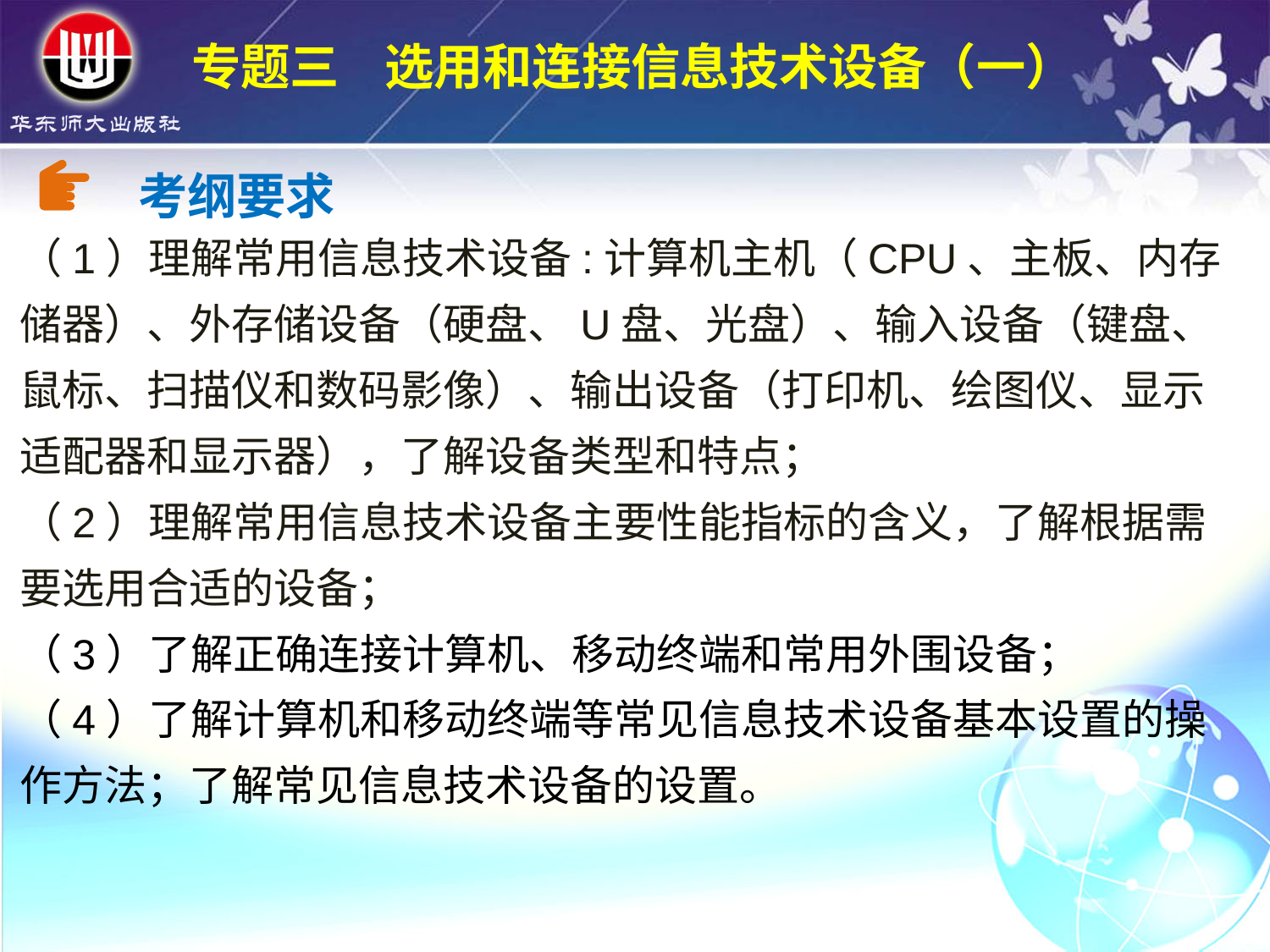

专题三    选用和连接信息技术设备（一）

（1）理解常用信息技术设备:计算机主机（CPU、主板、内存储器）、外存储设备（硬盘、U盘、光盘）、输入设备（键盘、鼠标、扫描仪和数码影像）、输出设备（打印机、绘图仪、显示适配器和显示器），了解设备类型和特点；
（2）理解常用信息技术设备主要性能指标的含义，了解根据需要选用合适的设备；
（3）了解正确连接计算机、移动终端和常用外围设备；
（4）了解计算机和移动终端等常见信息技术设备基本设置的操作方法；了解常见信息技术设备的设置。
考纲要求